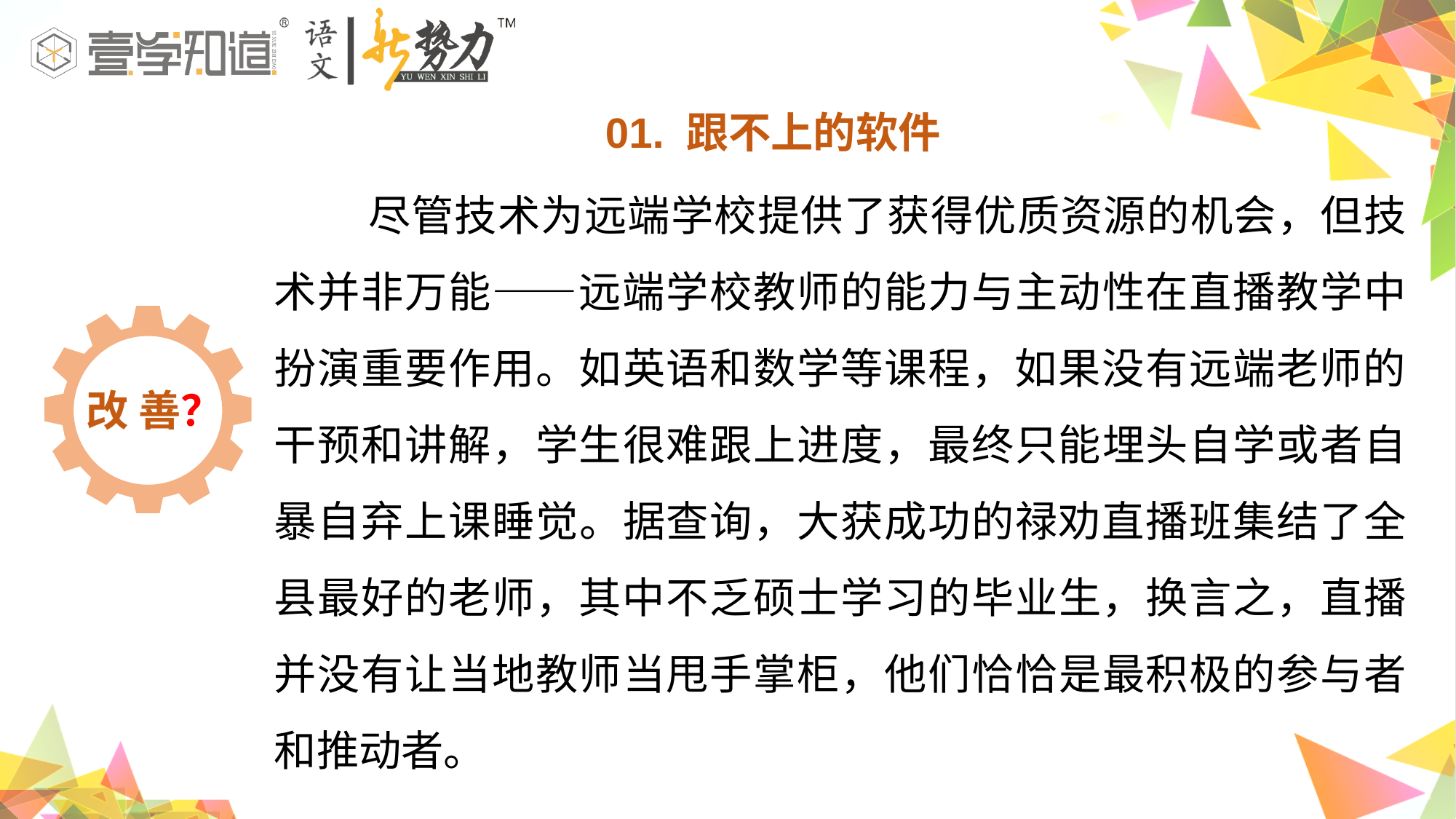

尽管技术为远端学校提供了获得优质资源的机会，但技术并非万能——远端学校教师的能力与主动性在直播教学中扮演重要作用。如英语和数学等课程，如果没有远端老师的干预和讲解，学生很难跟上进度，最终只能埋头自学或者自暴自弃上课睡觉。据查询，大获成功的禄劝直播班集结了全县最好的老师，其中不乏硕士学习的毕业生，换言之，直播并没有让当地教师当甩手掌柜，他们恰恰是最积极的参与者和推动者。
01. 跟不上的软件

改 善？